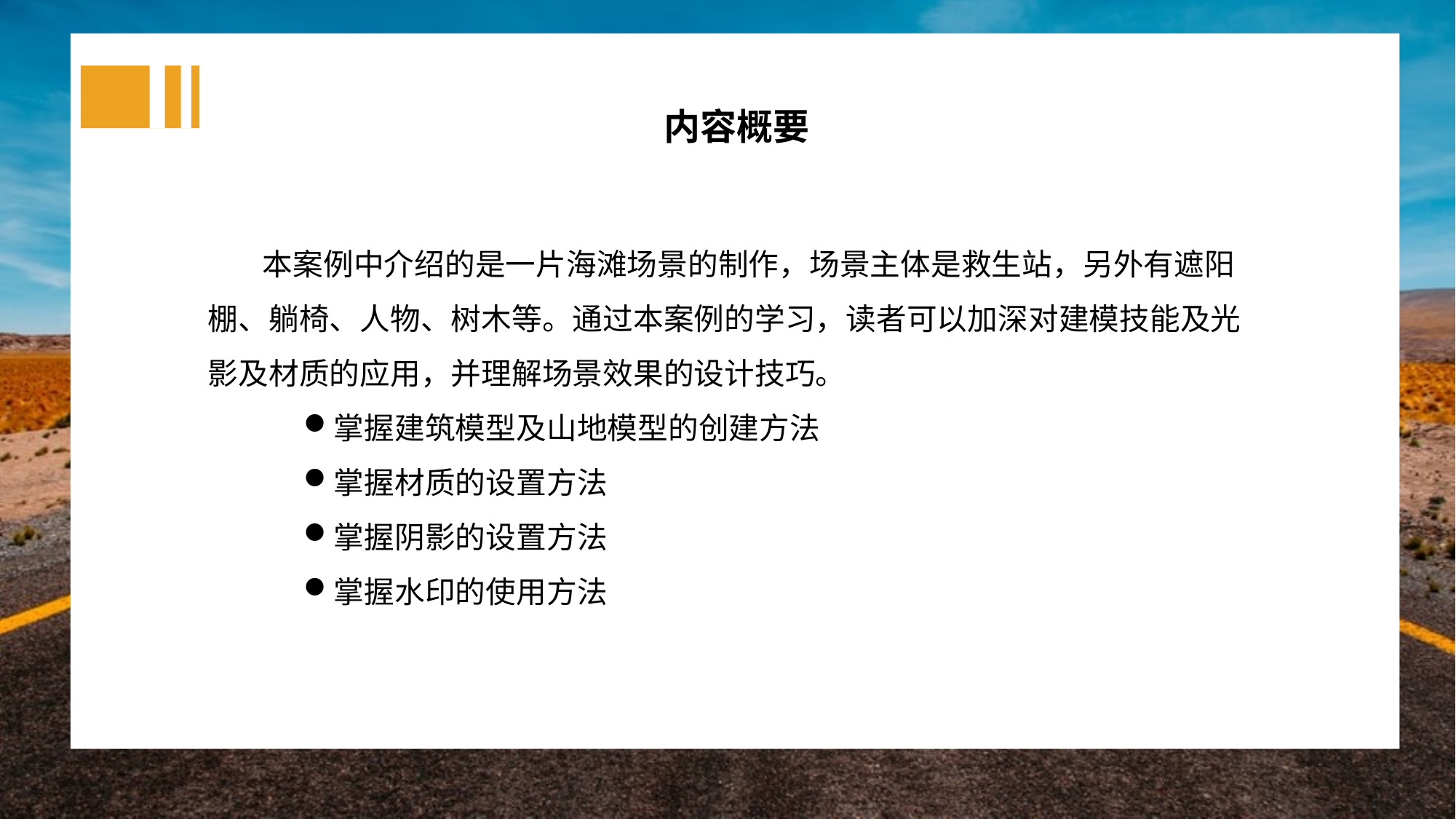

内容概要
本案例中介绍的是一片海滩场景的制作，场景主体是救生站，另外有遮阳棚、躺椅、人物、树木等。通过本案例的学习，读者可以加深对建模技能及光影及材质的应用，并理解场景效果的设计技巧。
掌握建筑模型及山地模型的创建方法
掌握材质的设置方法
掌握阴影的设置方法
掌握水印的使用方法